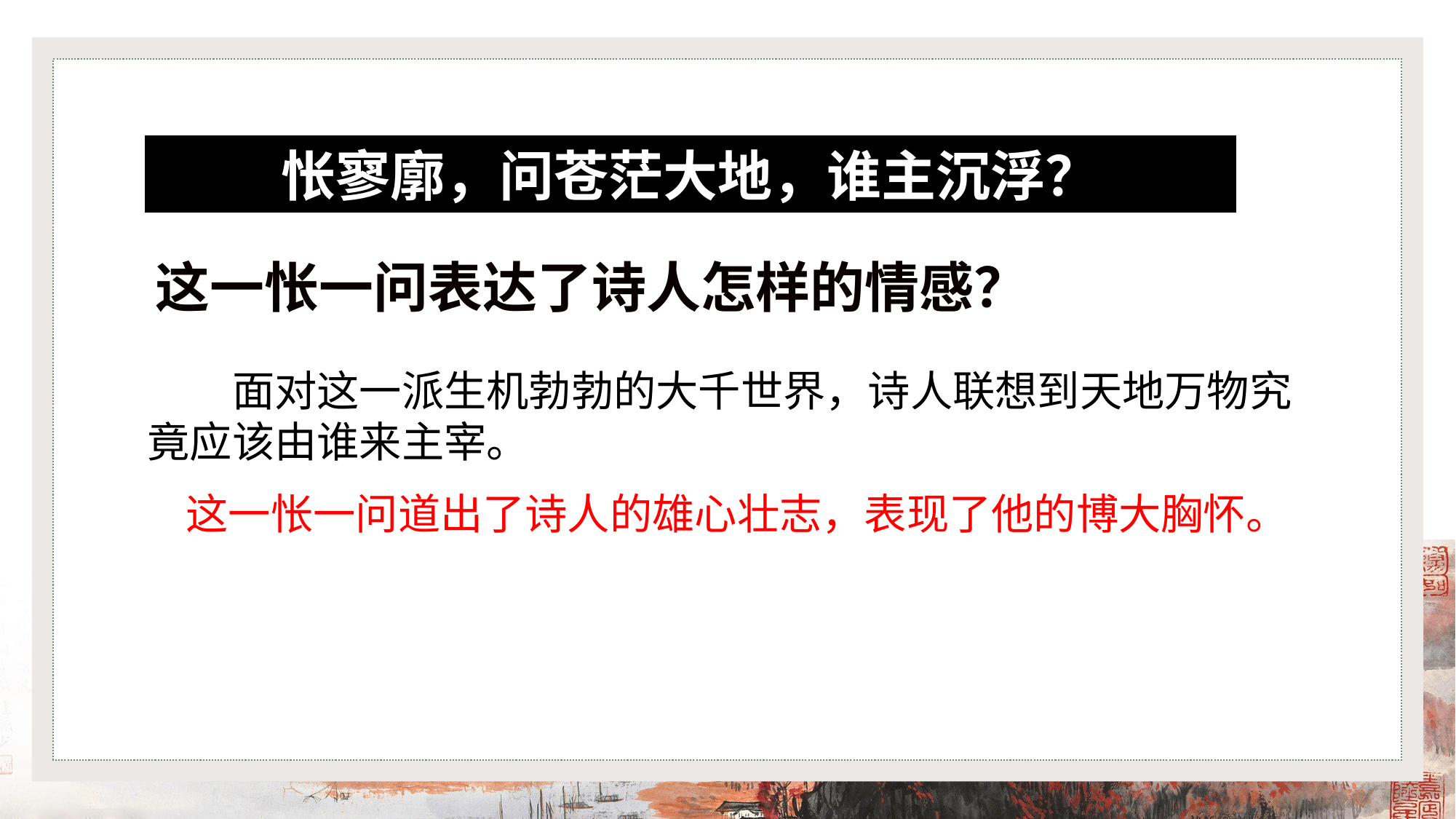

怅寥廓，问苍茫大地，谁主沉浮？
这一怅一问表达了诗人怎样的情感？
　　面对这一派生机勃勃的大千世界，诗人联想到天地万物究竟应该由谁来主宰。
   这一怅一问道出了诗人的雄心壮志，表现了他的博大胸怀。